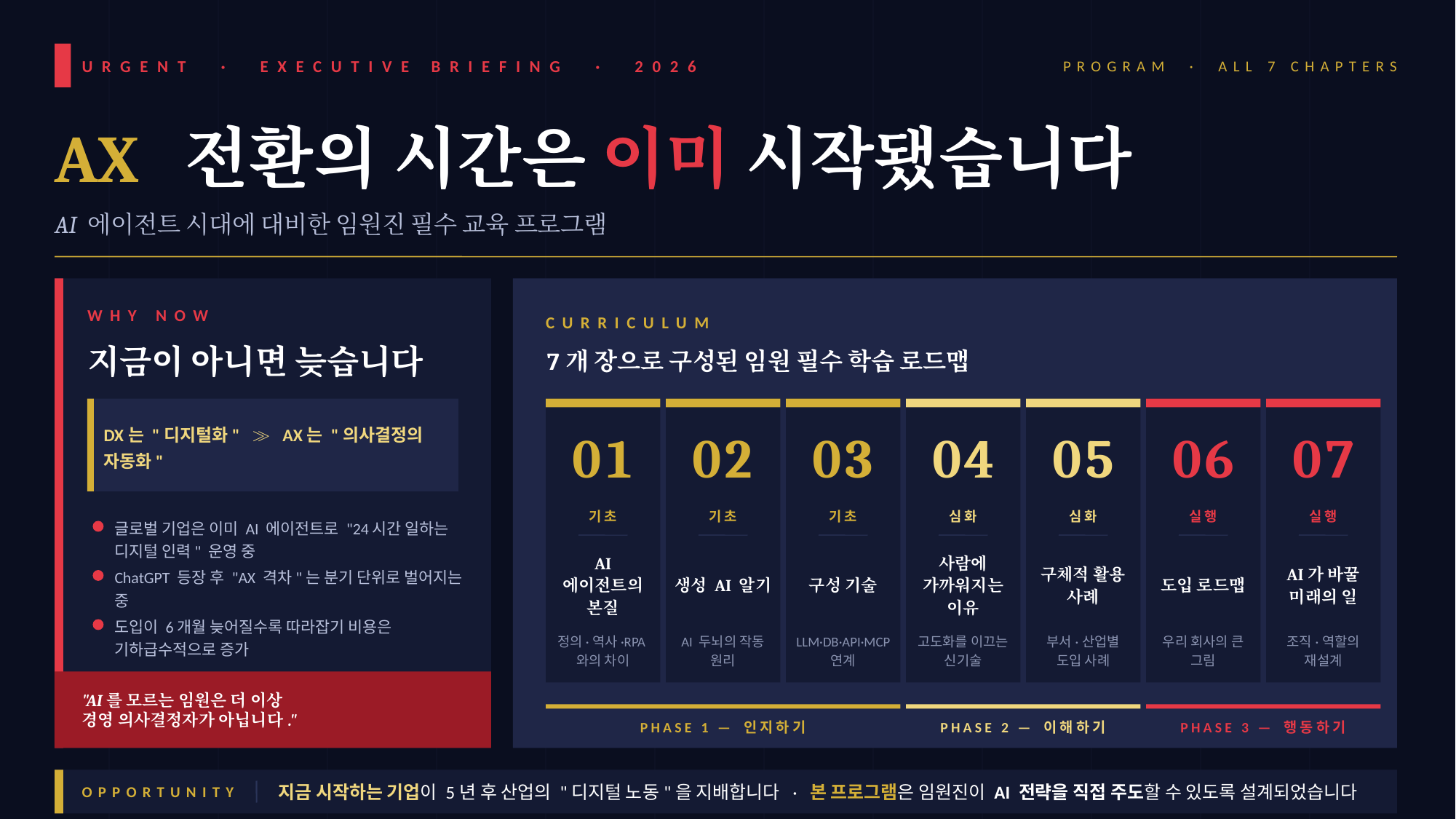

URGENT  ·  EXECUTIVE BRIEFING  ·  2026
PROGRAM  ·  ALL 7 CHAPTERS
AX  전환의 시간은 이미 시작됐습니다
AI 에이전트 시대에 대비한 임원진 필수 교육 프로그램

WHY NOW
CURRICULUM
지금이 아니면 늦습니다
7개 장으로 구성된 임원 필수 학습 로드맵

DX는 "디지털화"   ⨠   AX는 "의사결정의 자동화"

01
02
03
04
05
06
07
기초
기초
기초
심화
심화
실행
실행
글로벌 기업은 이미 AI 에이전트로 "24시간 일하는 디지털 인력" 운영 중

AI 에이전트의 본질
생성 AI 알기
구성 기술
사람에 가까워지는 이유
구체적 활용 사례
도입 로드맵
AI가 바꿀 미래의 일
ChatGPT 등장 후 "AX 격차"는 분기 단위로 벌어지는 중

도입이 6개월 늦어질수록 따라잡기 비용은 기하급수적으로 증가

정의·역사·RPA와의 차이
AI 두뇌의 작동 원리
LLM·DB·API·MCP 연계
고도화를 이끄는 신기술
부서·산업별 도입 사례
우리 회사의 큰 그림
조직·역할의 재설계

"AI를 모르는 임원은 더 이상
경영 의사결정자가 아닙니다."

PHASE 1 — 인지하기
PHASE 2 — 이해하기
PHASE 3 — 행동하기

OPPORTUNITY
지금 시작하는 기업이 5년 후 산업의 "디지털 노동"을 지배합니다  ·  본 프로그램은 임원진이 AI 전략을 직접 주도할 수 있도록 설계되었습니다